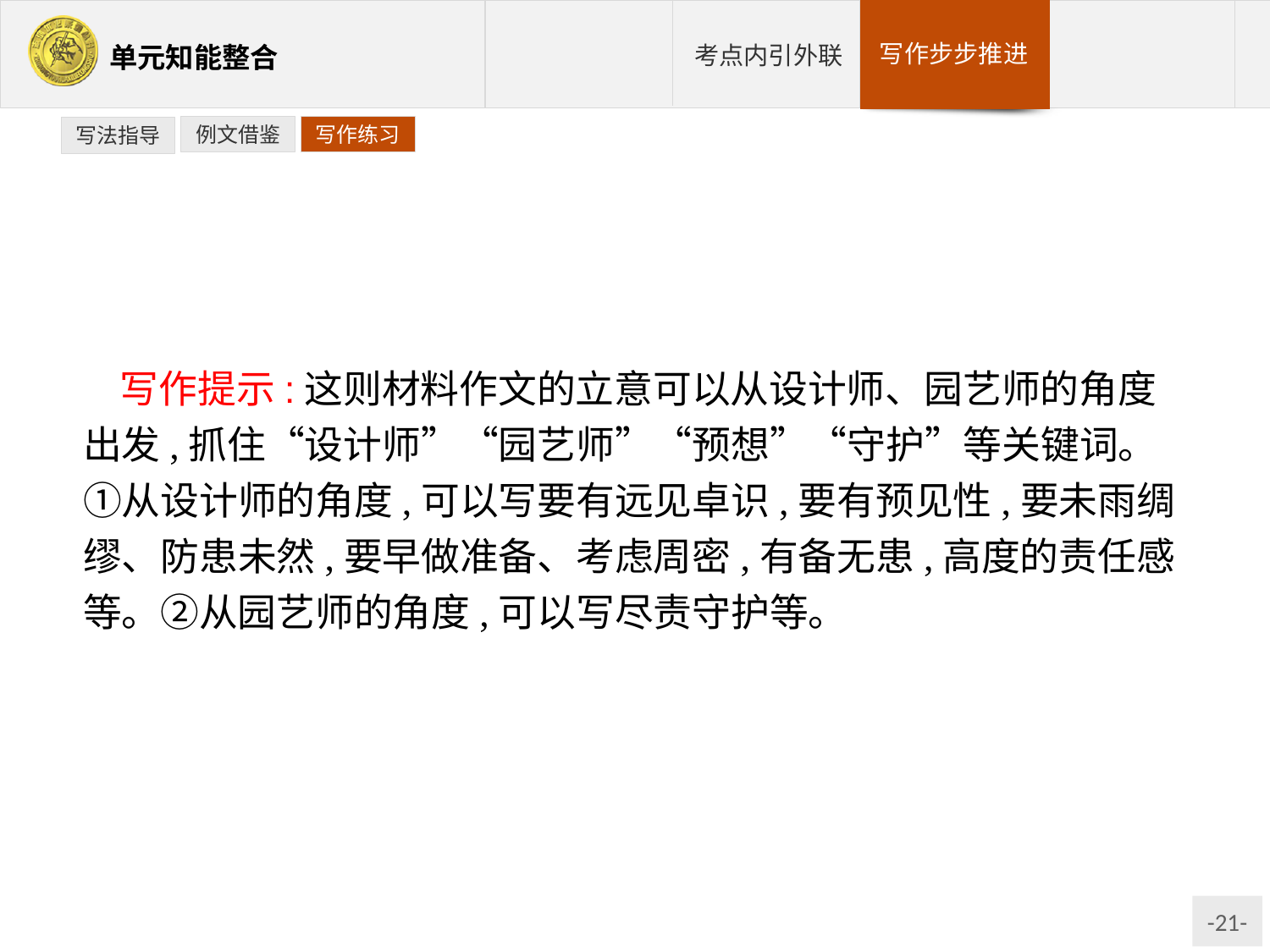

例文借鉴
写作练习
写法指导
写作提示:这则材料作文的立意可以从设计师、园艺师的角度出发,抓住“设计师”“园艺师”“预想”“守护”等关键词。①从设计师的角度,可以写要有远见卓识,要有预见性,要未雨绸缪、防患未然,要早做准备、考虑周密,有备无患,高度的责任感等。②从园艺师的角度,可以写尽责守护等。